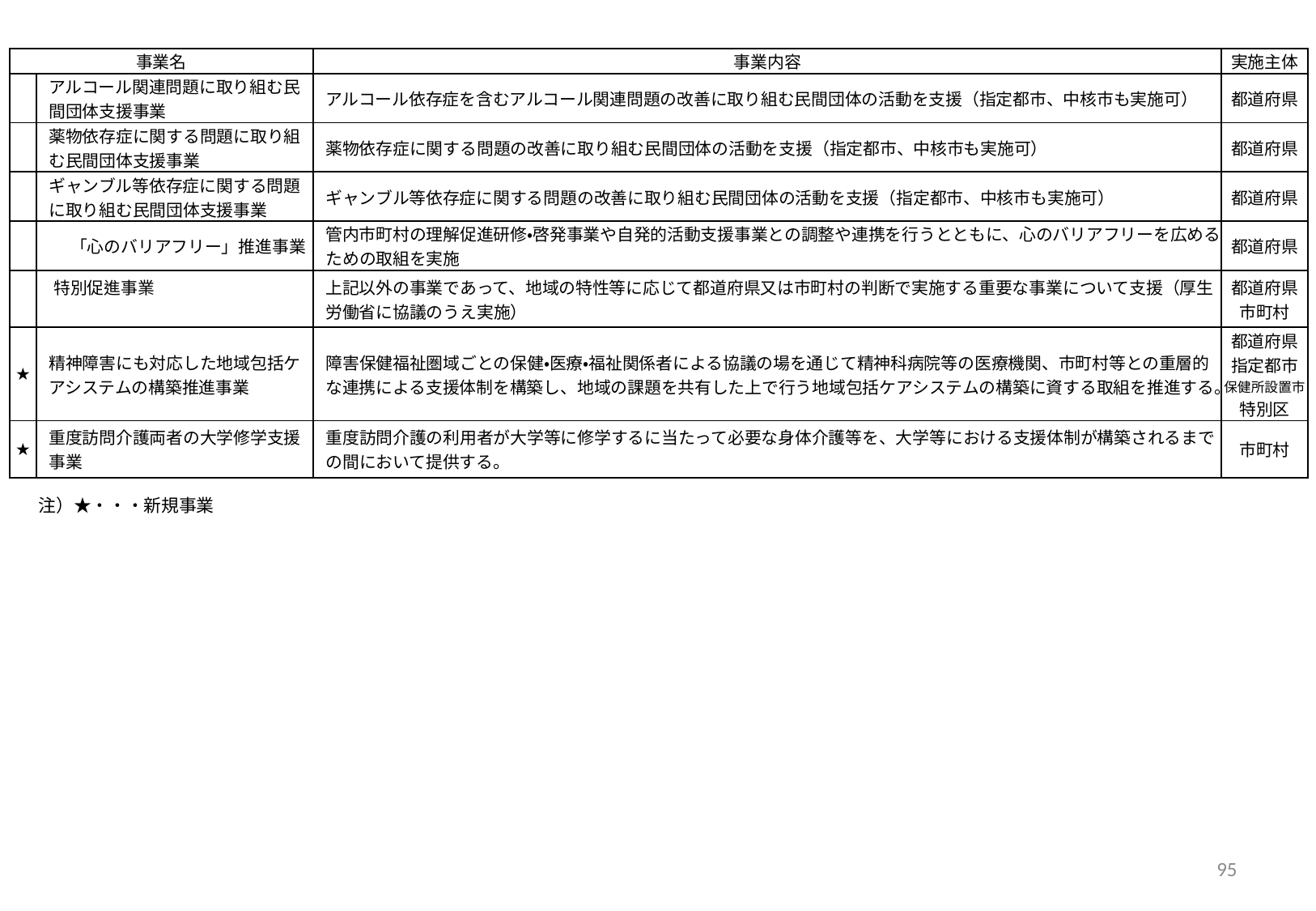

| 事業名 |  | 事業内容 | 実施主体 |
| --- | --- | --- | --- |
|  | アルコール関連問題に取り組む民間団体支援事業 | アルコール依存症を含むアルコール関連問題の改善に取り組む民間団体の活動を支援（指定都市、中核市も実施可） | 都道府県 |
|  | 薬物依存症に関する問題に取り組む民間団体支援事業 | 薬物依存症に関する問題の改善に取り組む民間団体の活動を支援（指定都市、中核市も実施可） | 都道府県 |
|  | ギャンブル等依存症に関する問題に取り組む民間団体支援事業 | ギャンブル等依存症に関する問題の改善に取り組む民間団体の活動を支援（指定都市、中核市も実施可） | 都道府県 |
|  | 「心のバリアフリー」推進事業 | 管内市町村の理解促進研修・啓発事業や自発的活動支援事業との調整や連携を行うとともに、心のバリアフリーを広めるための取組を実施 | 都道府県 |
|  | 特別促進事業 | 上記以外の事業であって、地域の特性等に応じて都道府県又は市町村の判断で実施する重要な事業について支援（厚生労働省に協議のうえ実施） | 都道府県 市町村 |
| ★ | 精神障害にも対応した地域包括ケアシステムの構築推進事業 | 障害保健福祉圏域ごとの保健・医療・福祉関係者による協議の場を通じて精神科病院等の医療機関、市町村等との重層的な連携による支援体制を構築し、地域の課題を共有した上で行う地域包括ケアシステムの構築に資する取組を推進する。 | 都道府県 指定都市 保健所設置市 特別区 |
| ★ | 重度訪問介護両者の大学修学支援事業 | 重度訪問介護の利用者が大学等に修学するに当たって必要な身体介護等を、大学等における支援体制が構築されるまでの間において提供する。 | 市町村 |
注）★・・・新規事業
95